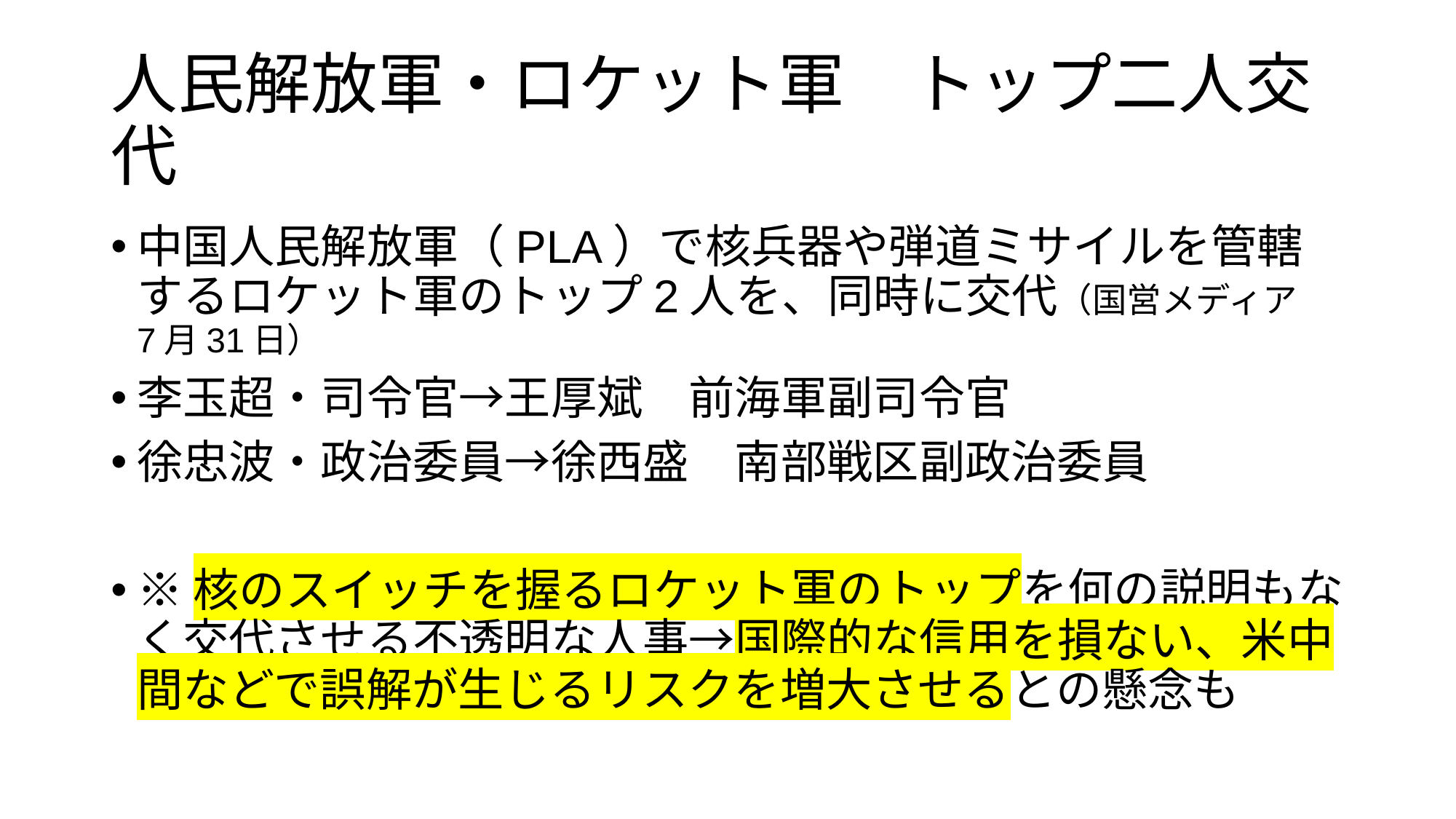

# 人民解放軍・ロケット軍　トップ二人交代
中国人民解放軍（PLA）で核兵器や弾道ミサイルを管轄するロケット軍のトップ2人を、同時に交代（国営メディア　7月31日）
李玉超・司令官→王厚斌　前海軍副司令官
徐忠波・政治委員→徐西盛　南部戦区副政治委員

※核のスイッチを握るロケット軍のトップを何の説明もなく交代させる不透明な人事→国際的な信用を損ない、米中間などで誤解が生じるリスクを増大させるとの懸念も